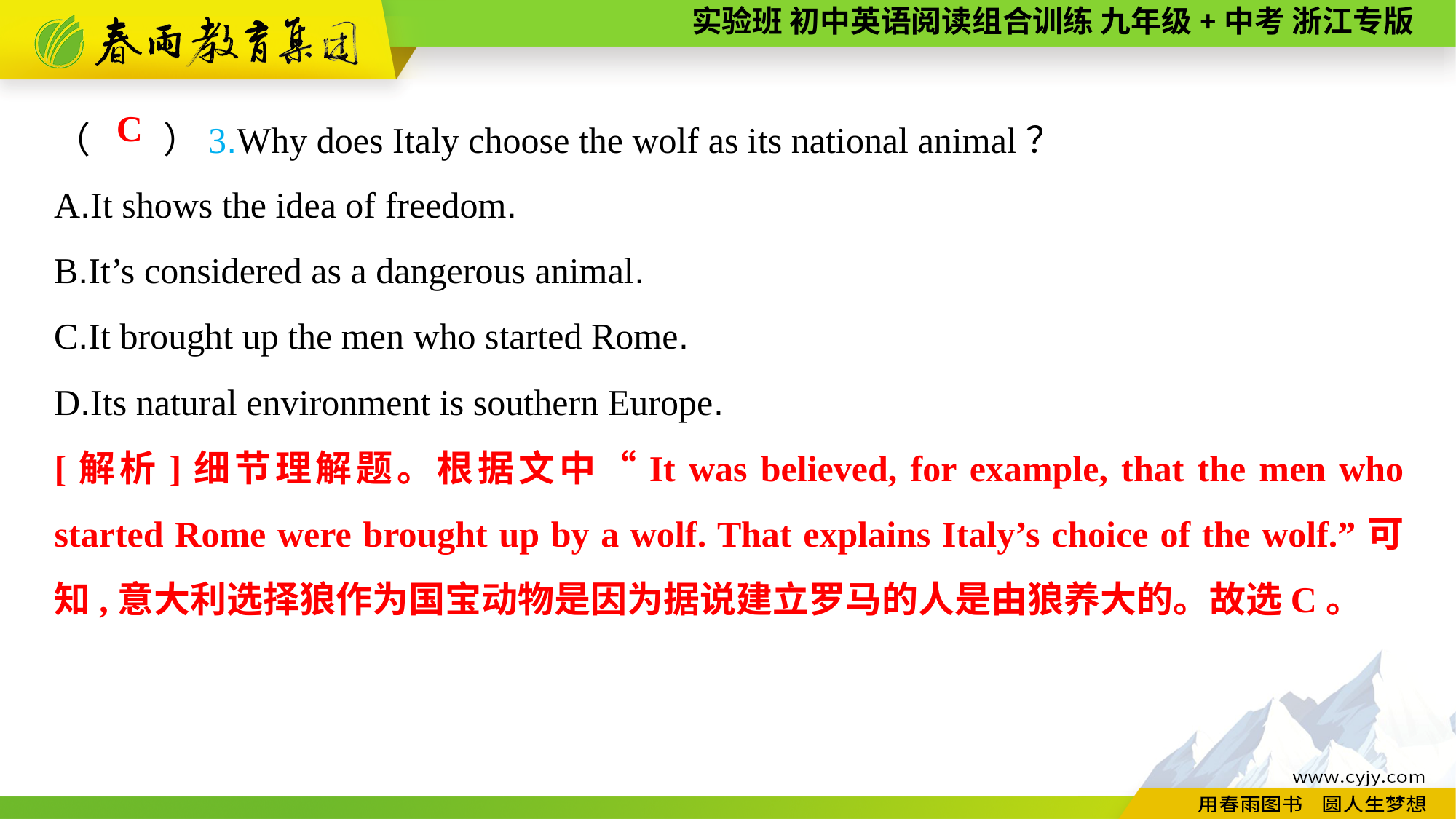

（　　）3.Why does Italy choose the wolf as its national animal？
A.It shows the idea of freedom.
B.It’s considered as a dangerous animal.
C.It brought up the men who started Rome.
D.Its natural environment is southern Europe.
C
[解析]细节理解题。根据文中“It was believed, for example, that the men who started Rome were brought up by a wolf. That explains Italy’s choice of the wolf.”可知,意大利选择狼作为国宝动物是因为据说建立罗马的人是由狼养大的。故选C。